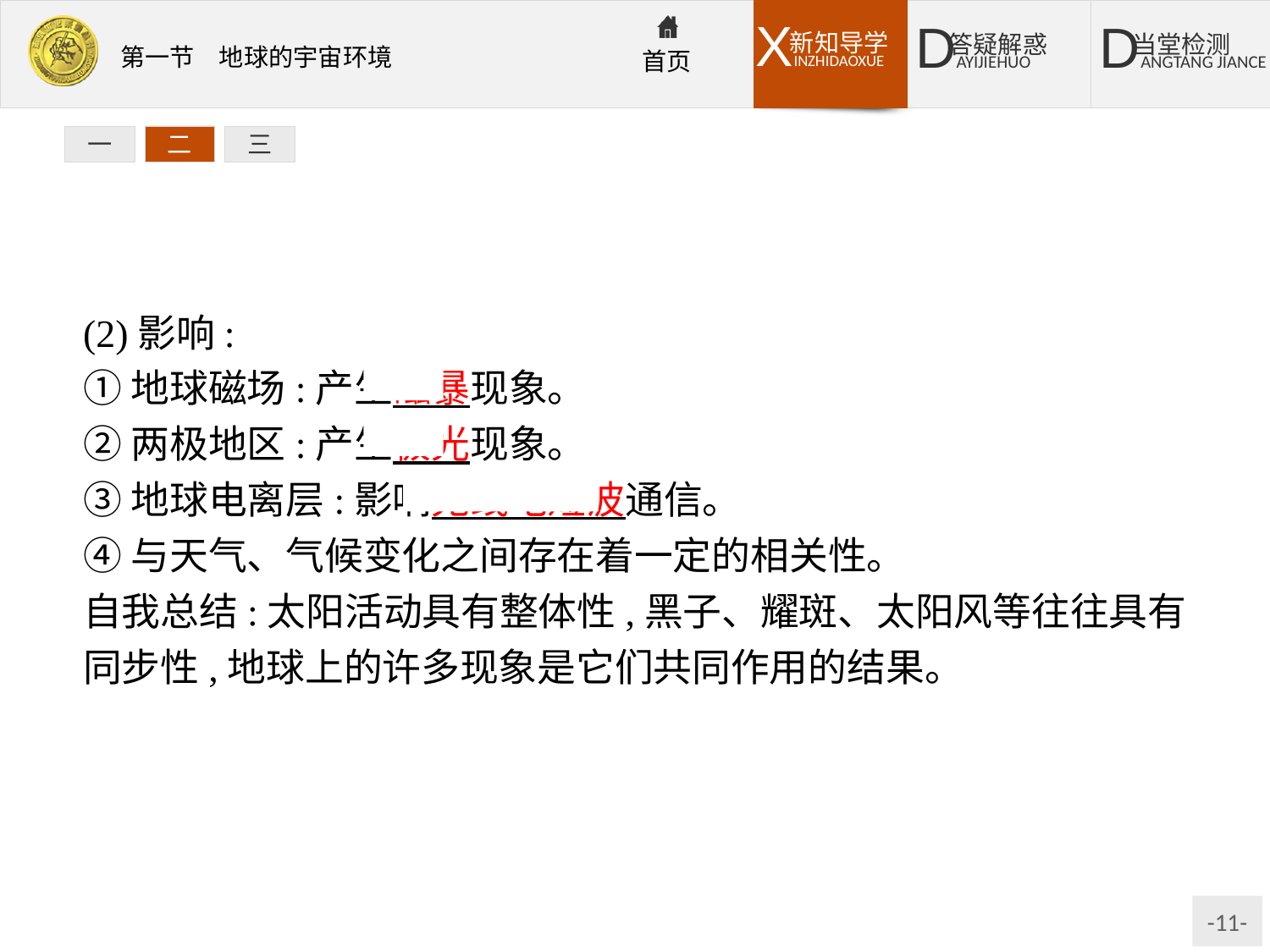

一
二
三
(2)影响:
①地球磁场:产生磁暴现象。
②两极地区:产生极光现象。
③地球电离层:影响无线电短波通信。
④与天气、气候变化之间存在着一定的相关性。
自我总结:太阳活动具有整体性,黑子、耀斑、太阳风等往往具有同步性,地球上的许多现象是它们共同作用的结果。